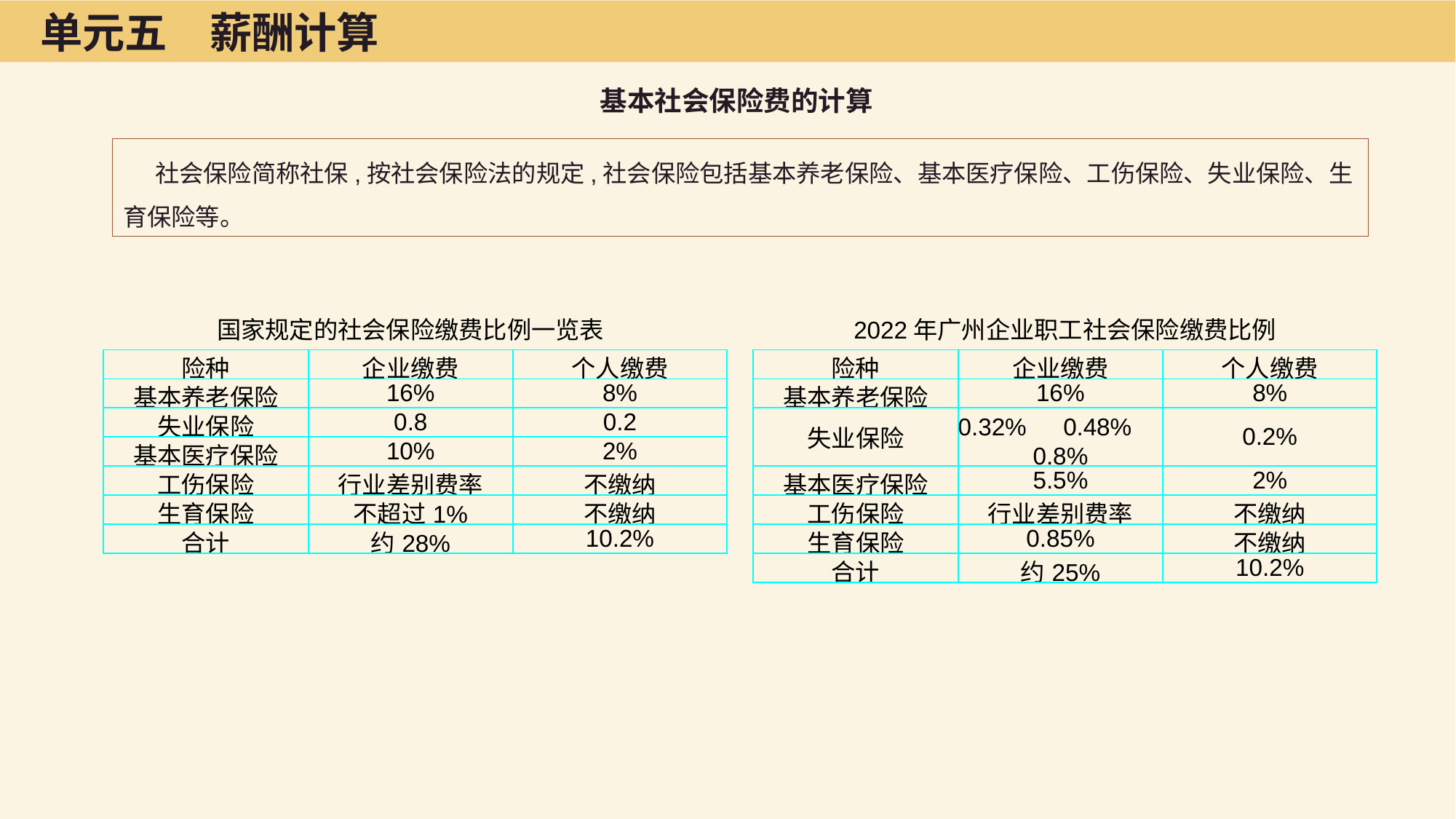

单元五　薪酬计算
基本社会保险费的计算
社会保险简称社保,按社会保险法的规定,社会保险包括基本养老保险、基本医疗保险、工伤保险、失业保险、生育保险等。
国家规定的社会保险缴费比例一览表
2022年广州企业职工社会保险缴费比例
| 险种 | 企业缴费 | 个人缴费 |
| --- | --- | --- |
| 基本养老保险 | 16% | 8% |
| 失业保险 | 0.8 | 0.2 |
| 基本医疗保险 | 10% | 2% |
| 险种 | 企业缴费 | 个人缴费 |
| --- | --- | --- |
| 基本养老保险 | 16% | 8% |
| 失业保险 | 0.32%　0.48%　0.8% | 0.2% |
| 基本医疗保险 | 5.5% | 2% |
| 工伤保险 | 行业差别费率 | 不缴纳 |
| 生育保险 | 0.85% | 不缴纳 |
| 合计 | 约25% | 10.2% |
| 工伤保险 | 行业差别费率 | 不缴纳 |
| --- | --- | --- |
| 生育保险 | 不超过1% | 不缴纳 |
| 合计 | 约28% | 10.2% |